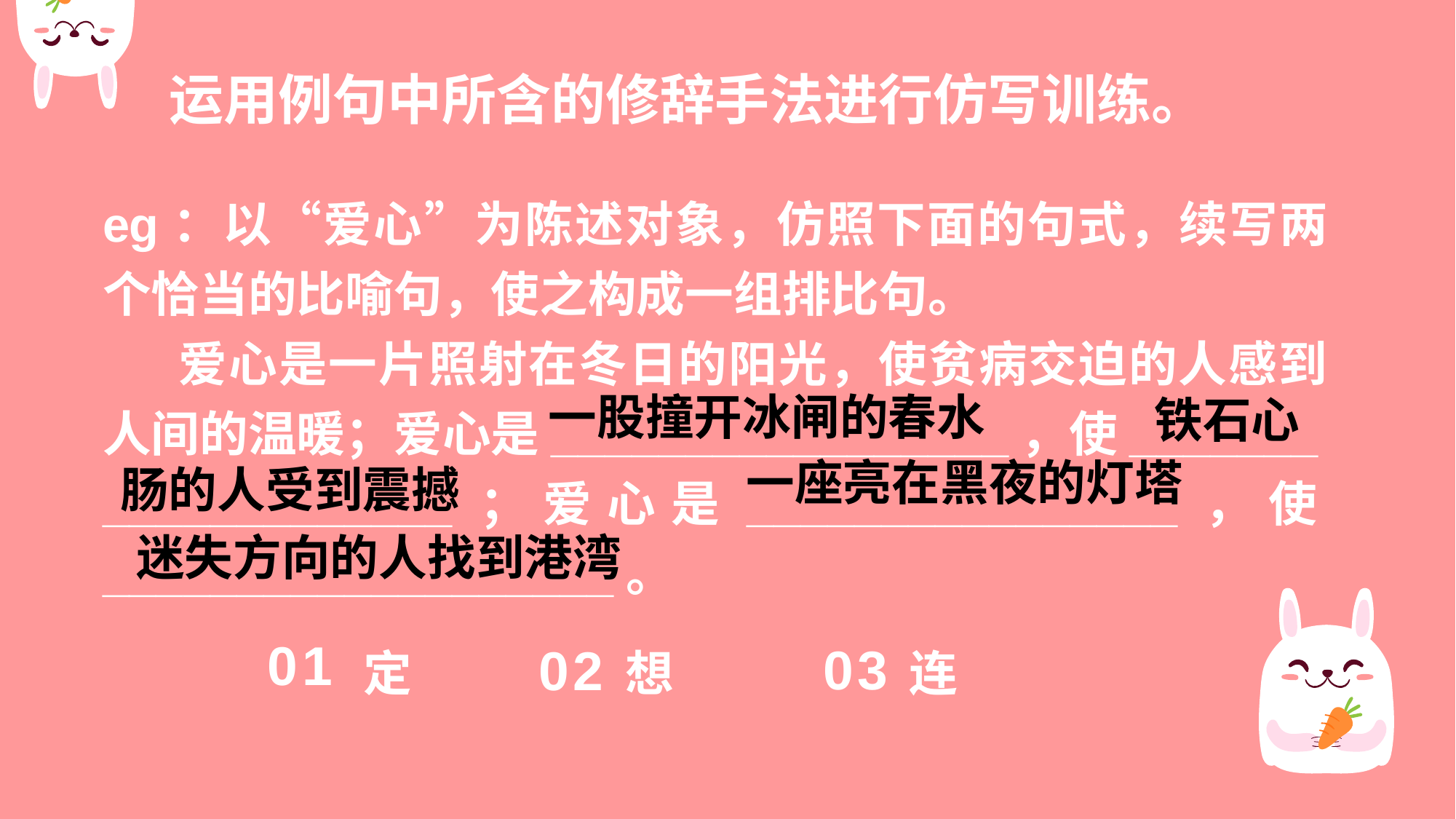

运用例句中所含的修辞手法进行仿写训练。
eg：以“爱心”为陈述对象，仿照下面的句式，续写两个恰当的比喻句，使之构成一组排比句。
     爱心是一片照射在冬日的阳光，使贫病交迫的人感到人间的温暖；爱心是_________________，使_______
_____________；爱心是________________，使___________________。
一股撞开冰闸的春水
铁石心
一座亮在黑夜的灯塔
肠的人受到震撼
迷失方向的人找到港湾

定
01
想
连
03
02